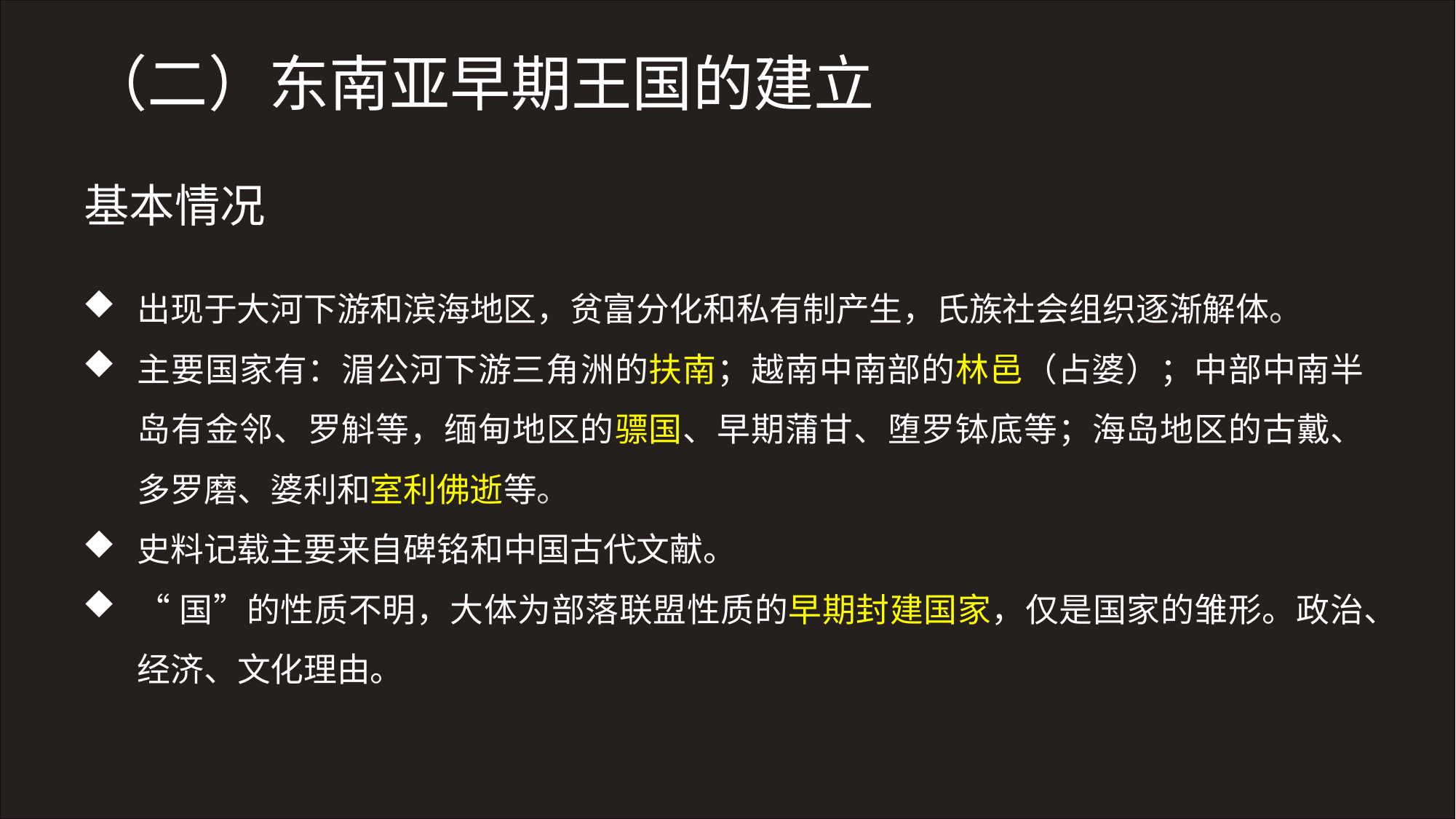

（二）东南亚早期王国的建立
基本情况
出现于大河下游和滨海地区，贫富分化和私有制产生，氏族社会组织逐渐解体。
主要国家有：湄公河下游三角洲的扶南；越南中南部的林邑（占婆）；中部中南半岛有金邻、罗斛等，缅甸地区的骠国、早期蒲甘、堕罗钵底等；海岛地区的古戴、多罗磨、婆利和室利佛逝等。
史料记载主要来自碑铭和中国古代文献。
“国”的性质不明，大体为部落联盟性质的早期封建国家，仅是国家的雏形。政治、经济、文化理由。